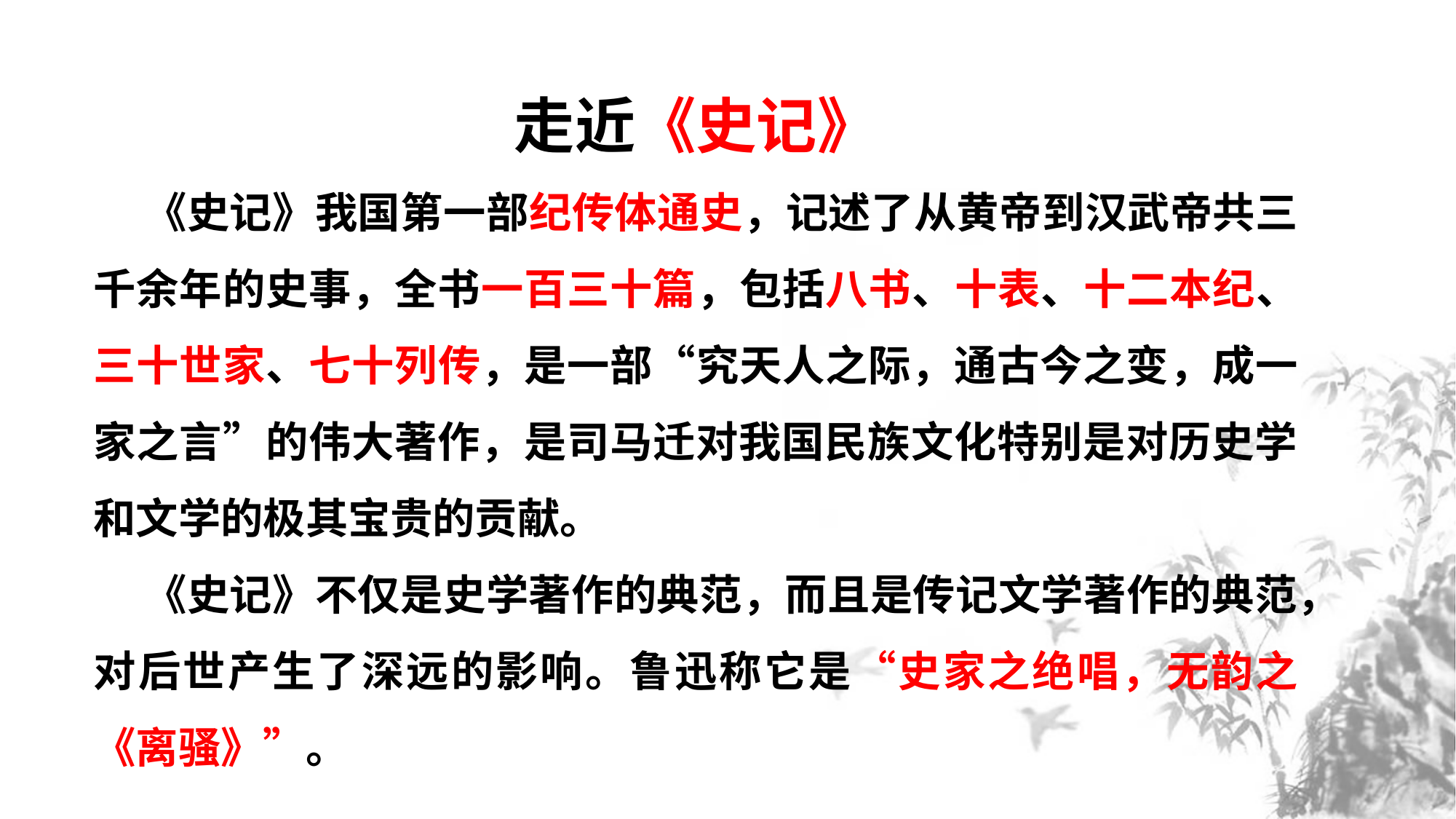

走近《史记》
    《史记》我国第一部纪传体通史，记述了从黄帝到汉武帝共三千余年的史事，全书一百三十篇，包括八书、十表、十二本纪、三十世家、七十列传，是一部“究天人之际，通古今之变，成一家之言”的伟大著作，是司马迁对我国民族文化特别是对历史学和文学的极其宝贵的贡献。
    《史记》不仅是史学著作的典范，而且是传记文学著作的典范，对后世产生了深远的影响。鲁迅称它是“史家之绝唱，无韵之《离骚》”。